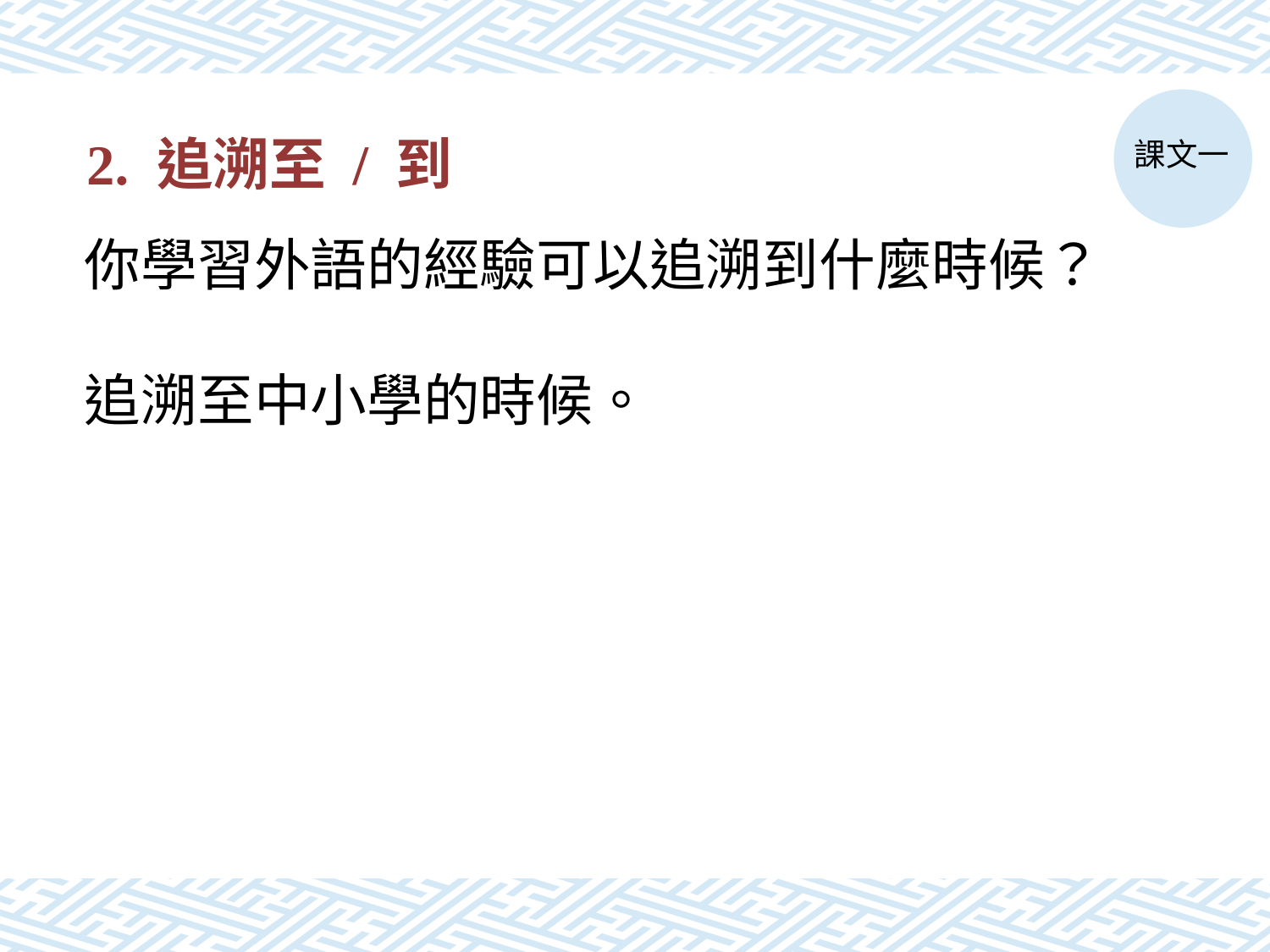

課文一
# 2. 追溯至 / 到
你學習外語的經驗可以追溯到什麼時候？
追溯至中小學的時候。